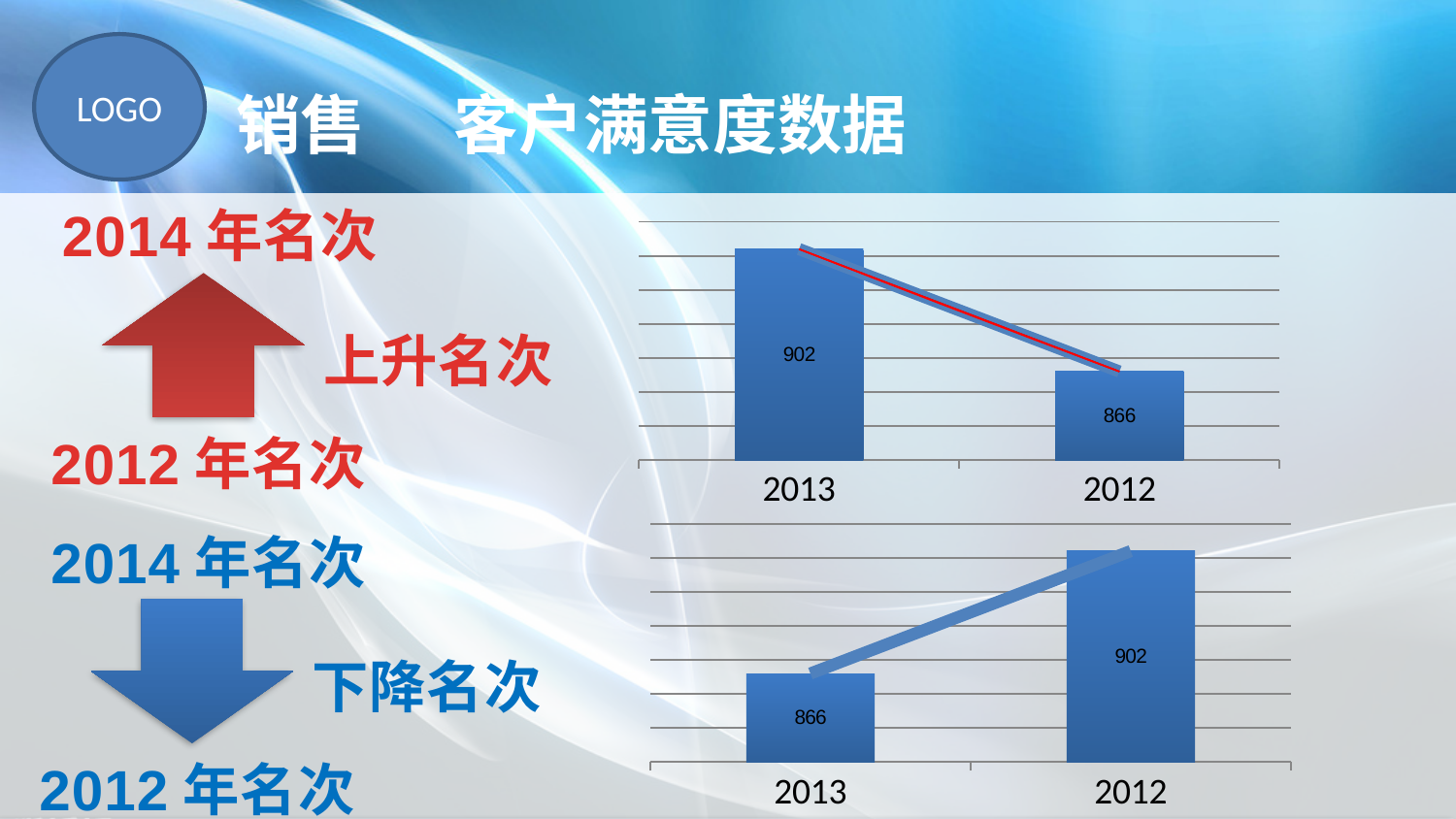

销售      客户满意度数据
2014年名次

### Chart

| Category | 系列 1 |
|---|---|
| 2013 | 902.0 |
| 2012 | 866.0 |
上升名次
2012年名次

### Chart

| Category | 系列 1 |
|---|---|
| 2013 | 866.0 |
| 2012 | 902.0 |
2014年名次

下降名次
2012年名次